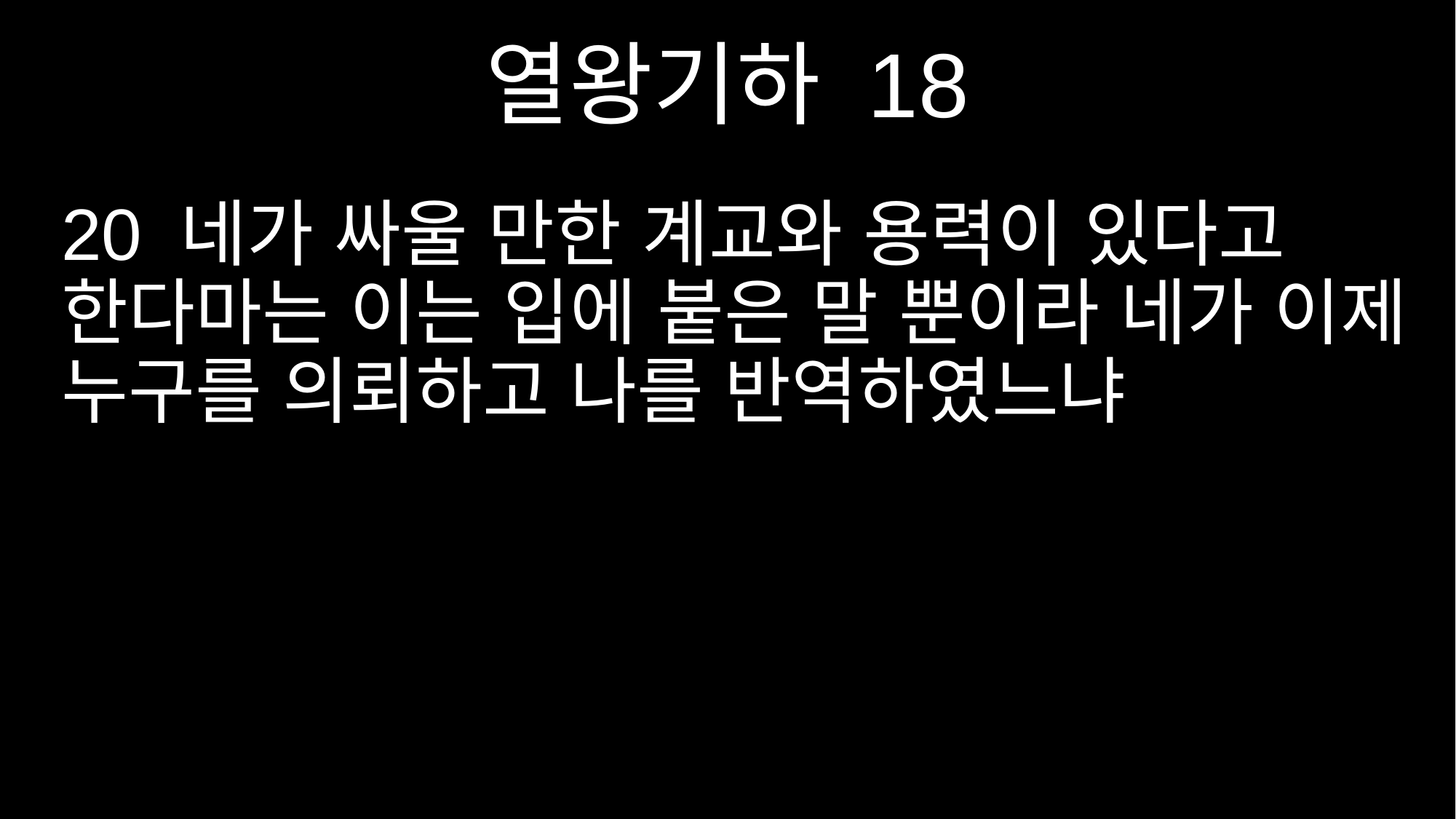

열왕기하 18
20 네가 싸울 만한 계교와 용력이 있다고 한다마는 이는 입에 붙은 말 뿐이라 네가 이제 누구를 의뢰하고 나를 반역하였느냐